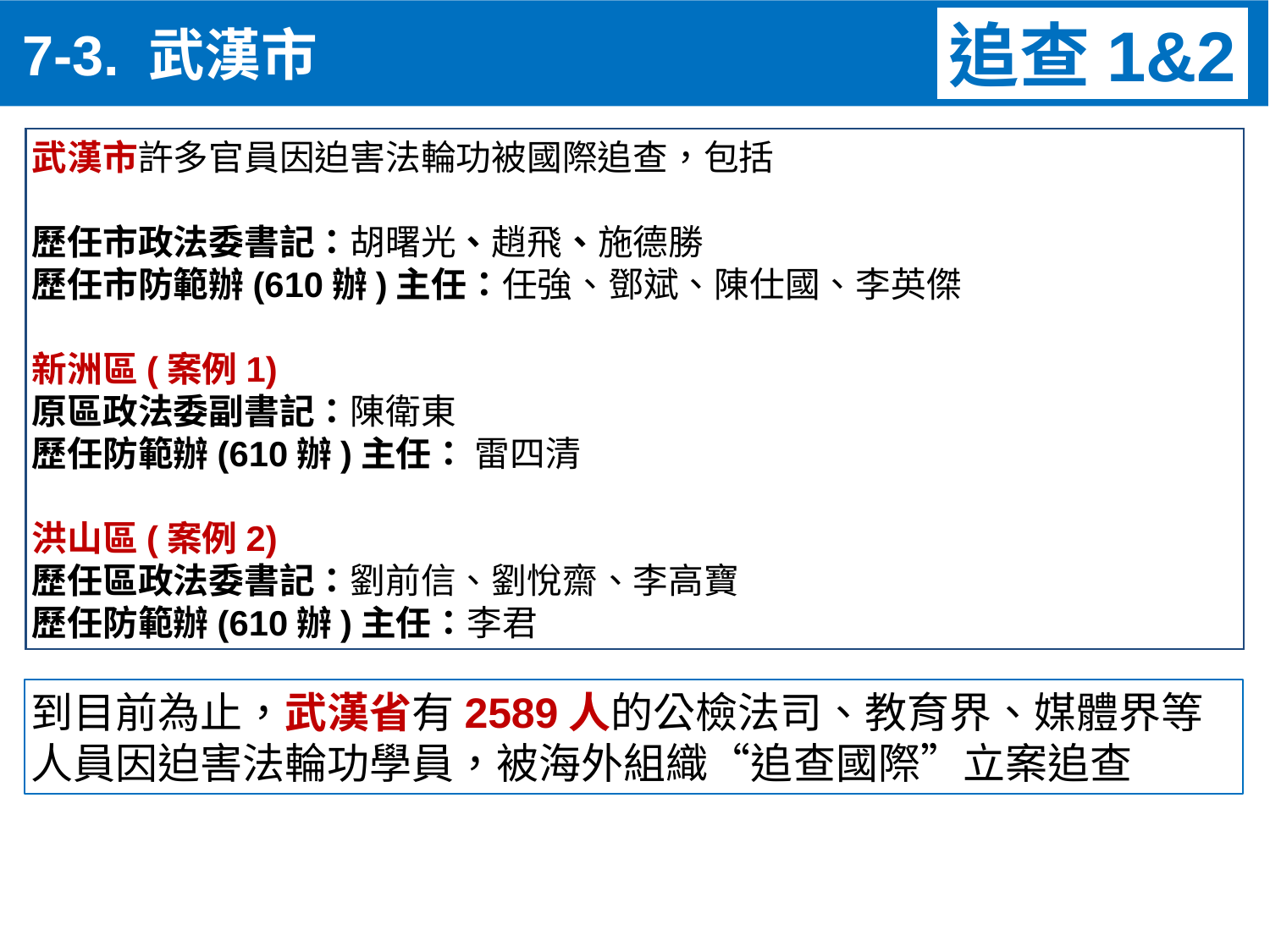

追查1&2

 7-3. 武漢市
武漢市許多官員因迫害法輪功被國際追查，包括

歷任市政法委書記：胡曙光、趙飛、施德勝
歷任市防範辦(610辦)主任：任強、鄧斌、陳仕國、李英傑

新洲區(案例1)
原區政法委副書記：陳衛東
歷任防範辦(610辦)主任： 雷四清

洪山區(案例2)
歷任區政法委書記：劉前信、劉悅齋、李高寶
歷任防範辦(610辦)主任：李君
到目前為止，武漢省有2589人的公檢法司、教育界、媒體界等人員因迫害法輪功學員，被海外組織“追查國際”立案追查